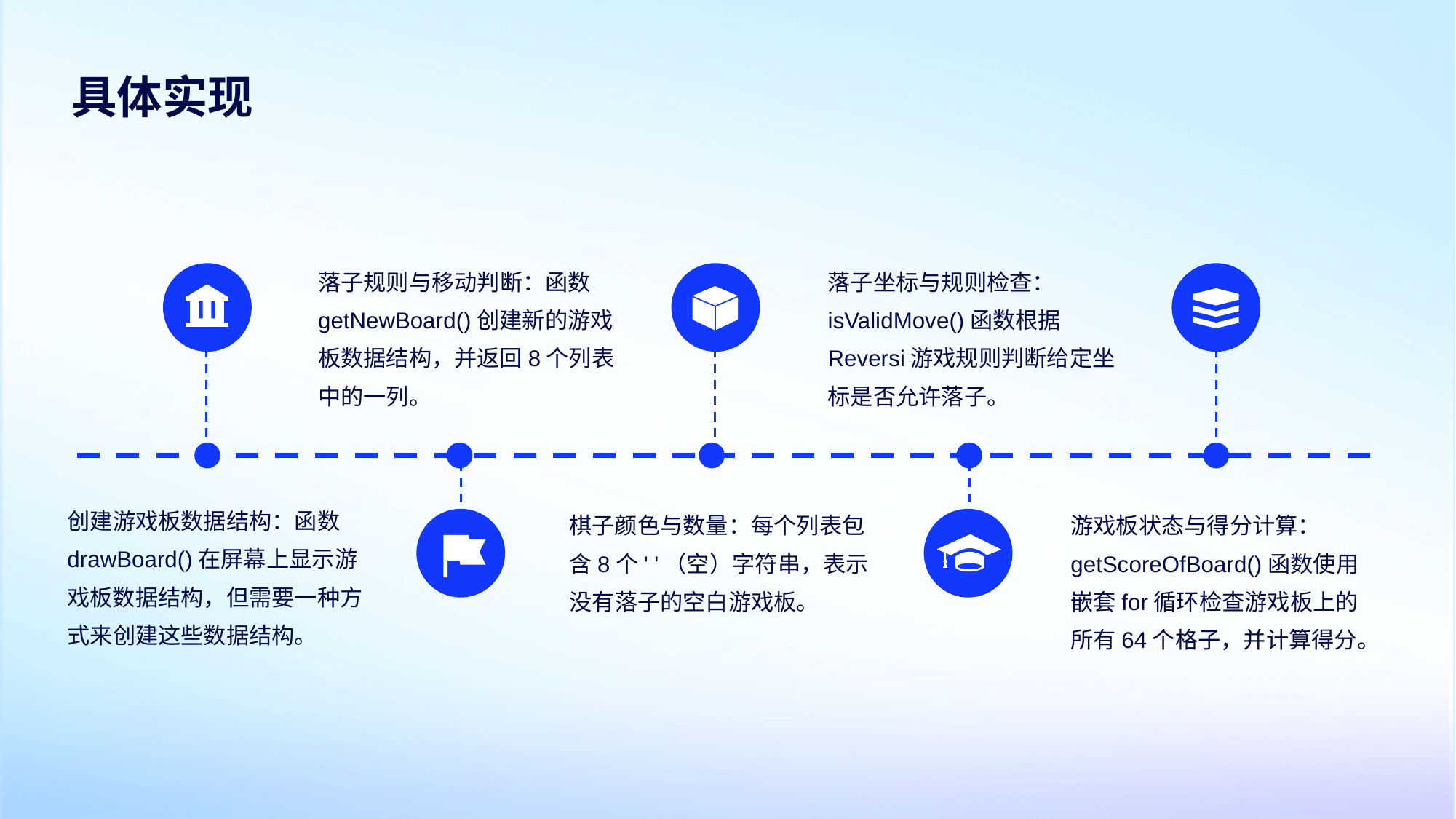

具体实现
落子规则与移动判断：函数getNewBoard()创建新的游戏板数据结构，并返回8个列表中的一列。
落子坐标与规则检查：isValidMove()函数根据Reversi游戏规则判断给定坐标是否允许落子。

创建游戏板数据结构：函数drawBoard()在屏幕上显示游戏板数据结构，但需要一种方式来创建这些数据结构。
棋子颜色与数量：每个列表包含8个' '（空）字符串，表示没有落子的空白游戏板。
游戏板状态与得分计算：getScoreOfBoard()函数使用嵌套for循环检查游戏板上的所有64个格子，并计算得分。